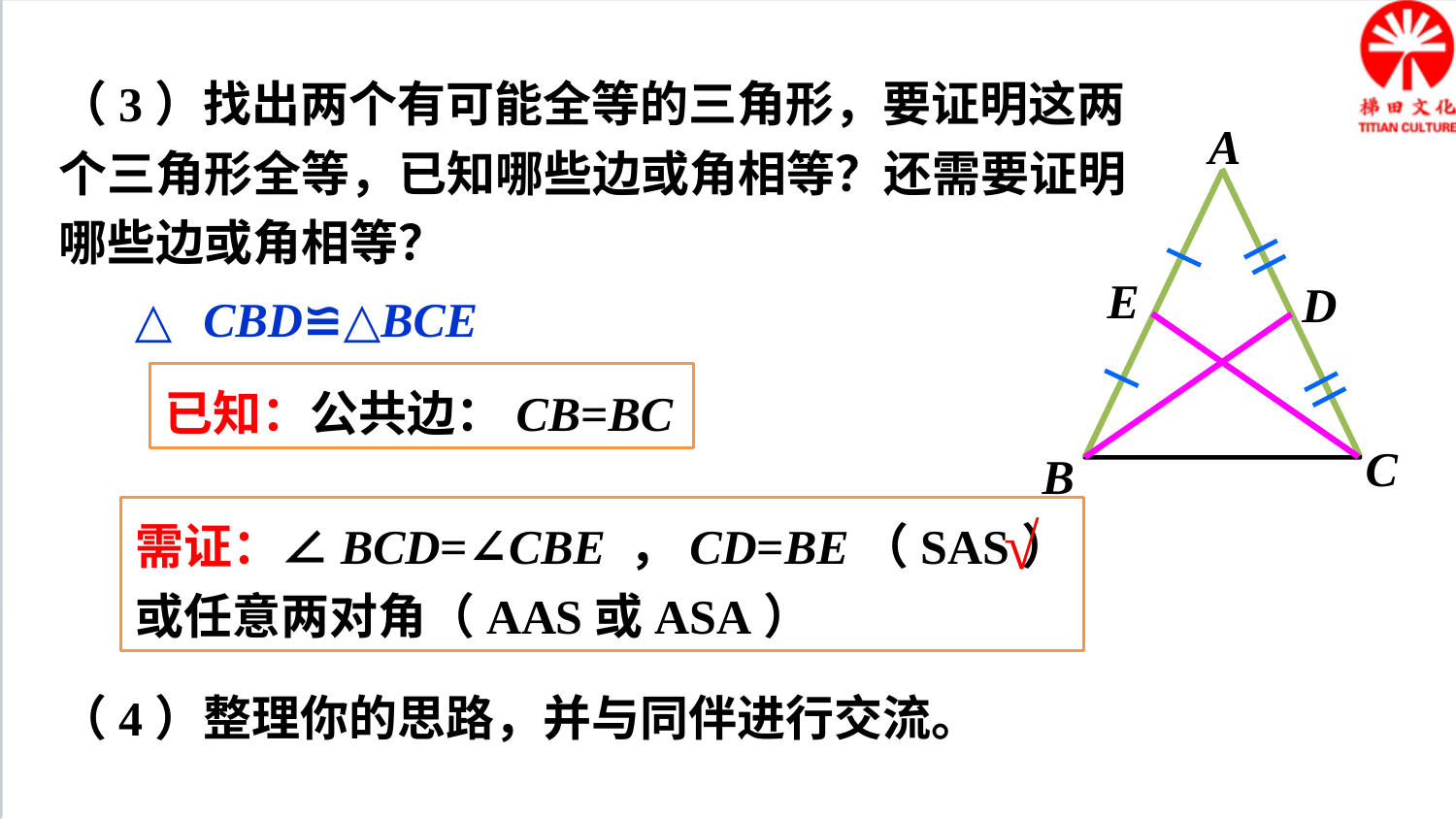

（3）找出两个有可能全等的三角形，要证明这两个三角形全等，已知哪些边或角相等？还需要证明哪些边或角相等？
A

E
D
C
B
②△CBD≌△BCE
已知：公共边：CB=BC
√
需证：∠BCD=∠CBE ，CD=BE（SAS）
或任意两对角（AAS或ASA）
（4）整理你的思路，并与同伴进行交流。